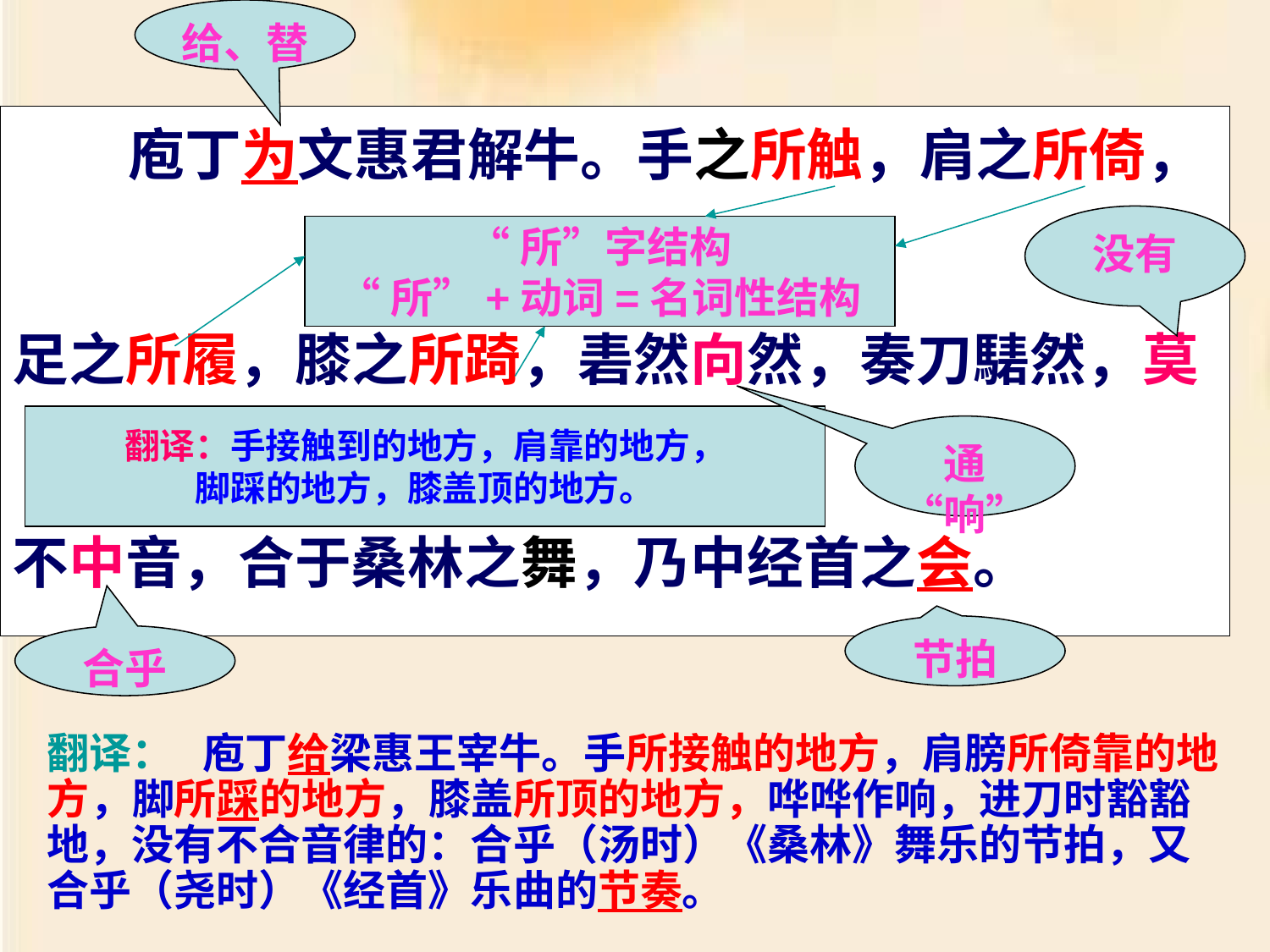

给、替
# 庖丁为文惠君解牛。手之所触，肩之所倚， 足之所履，膝之所踦，砉然向然，奏刀騞然，莫 不中音，合于桑林之舞，乃中经首之会。

“所”字结构
“所”+动词=名词性结构

翻译：手接触到的地方，肩靠的地方，
脚踩的地方，膝盖顶的地方。
没有
通“响”
节拍
合乎
翻译：   庖丁给梁惠王宰牛。手所接触的地方，肩膀所倚靠的地方，脚所踩的地方，膝盖所顶的地方，哗哗作响，进刀时豁豁地，没有不合音律的：合乎（汤时）《桑林》舞乐的节拍，又合乎（尧时）《经首》乐曲的节奏。